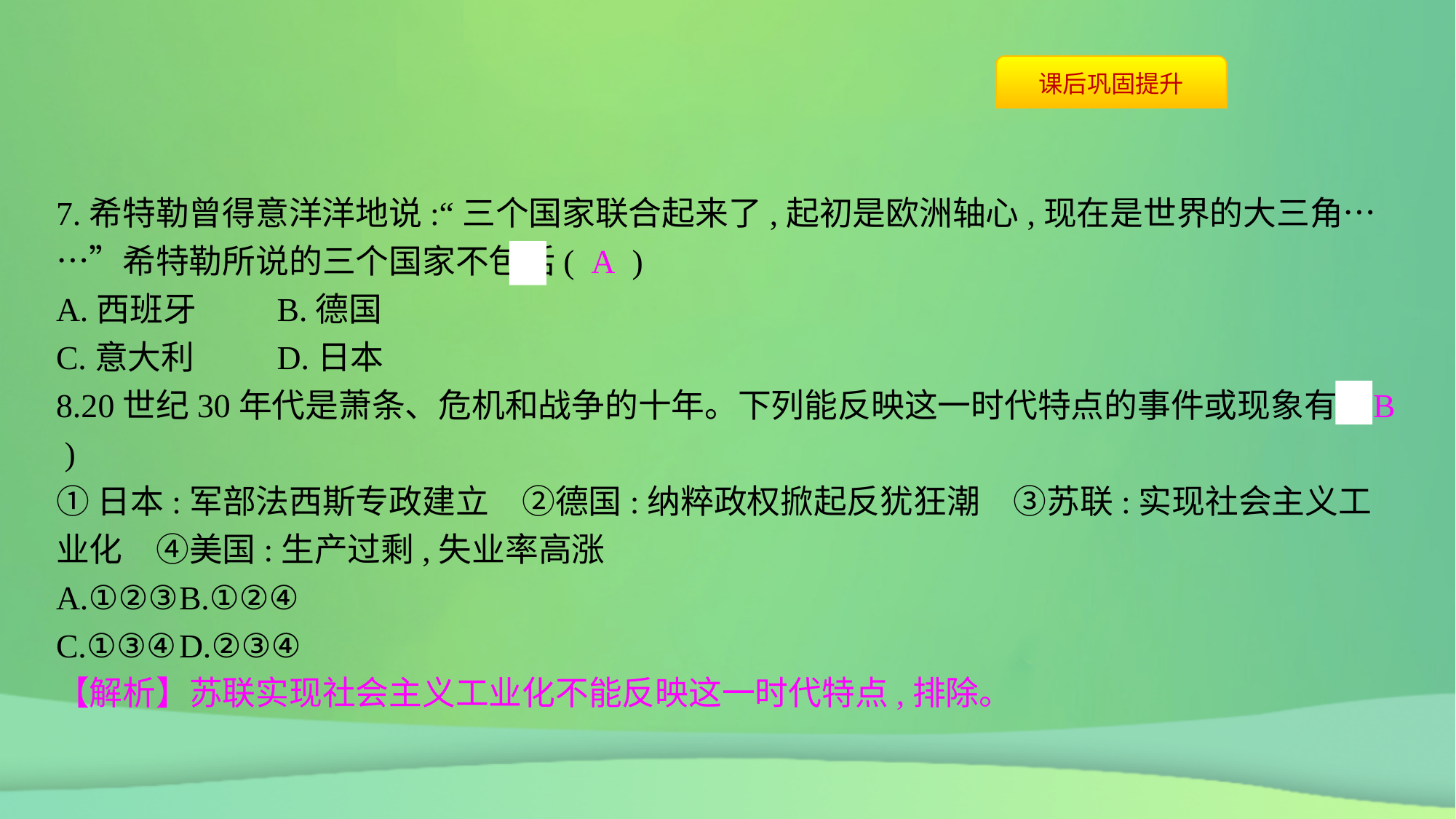

7.希特勒曾得意洋洋地说:“三个国家联合起来了,起初是欧洲轴心,现在是世界的大三角……”希特勒所说的三个国家不包括(  A  )
A.西班牙	B.德国
C.意大利	D.日本
8.20世纪30年代是萧条、危机和战争的十年。下列能反映这一时代特点的事件或现象有(  B  )
①日本:军部法西斯专政建立　②德国:纳粹政权掀起反犹狂潮　③苏联:实现社会主义工业化　④美国:生产过剩,失业率高涨
A.①②③	B.①②④
C.①③④	D.②③④
【解析】苏联实现社会主义工业化不能反映这一时代特点,排除。